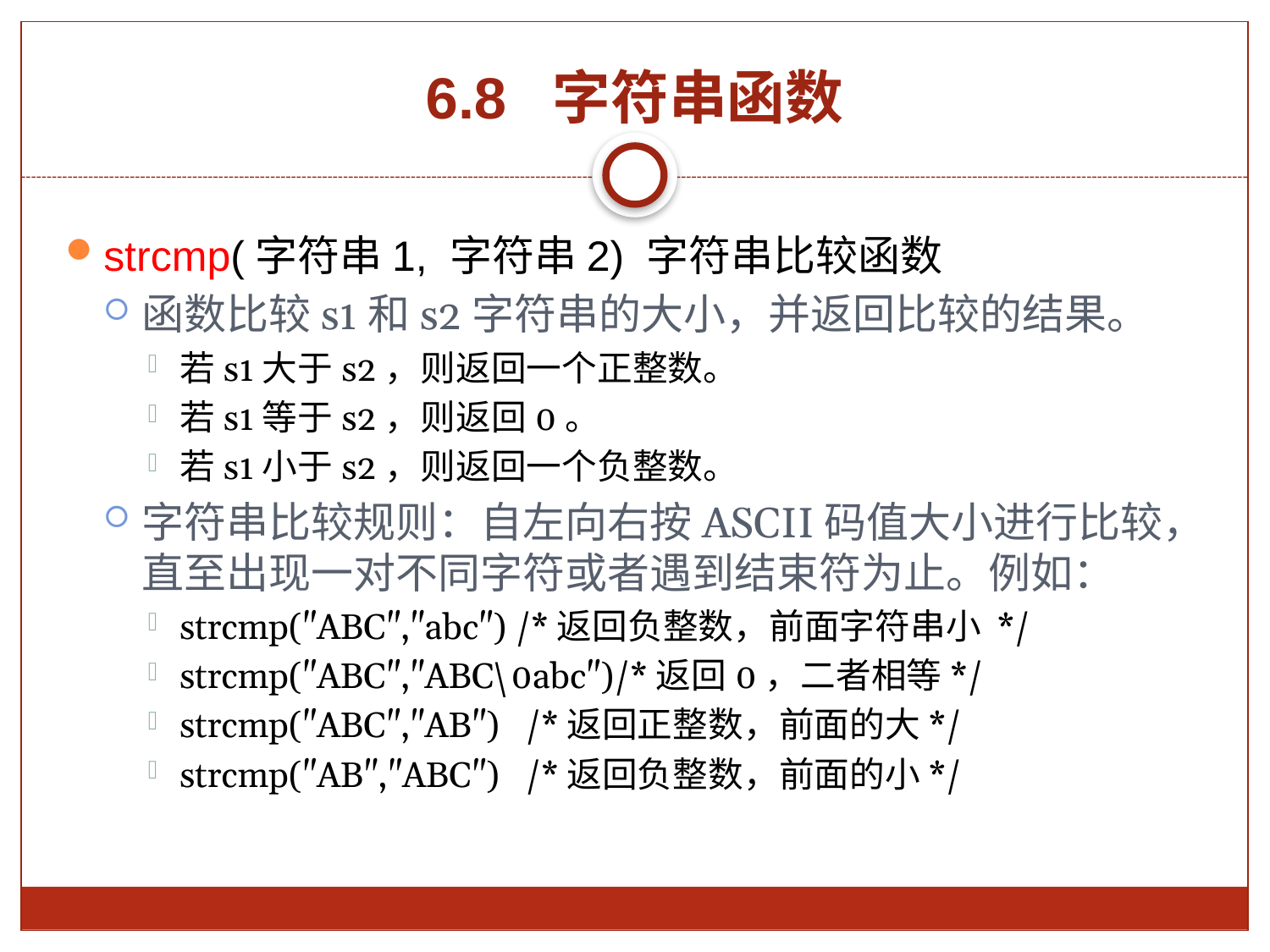

# 6.8  字符串函数
strcmp(字符串1, 字符串2) 字符串比较函数
函数比较s1和s2字符串的大小，并返回比较的结果。
若s1大于s2，则返回一个正整数。
若s1等于s2，则返回0。
若s1小于s2，则返回一个负整数。
字符串比较规则：自左向右按ASCII码值大小进行比较，直至出现一对不同字符或者遇到结束符为止。例如：
strcmp("ABC","abc") /*返回负整数，前面字符串小 */
strcmp("ABC","ABC\0abc")/*返回0，二者相等*/
strcmp("ABC","AB")   /*返回正整数，前面的大*/
strcmp("AB","ABC")   /*返回负整数，前面的小*/